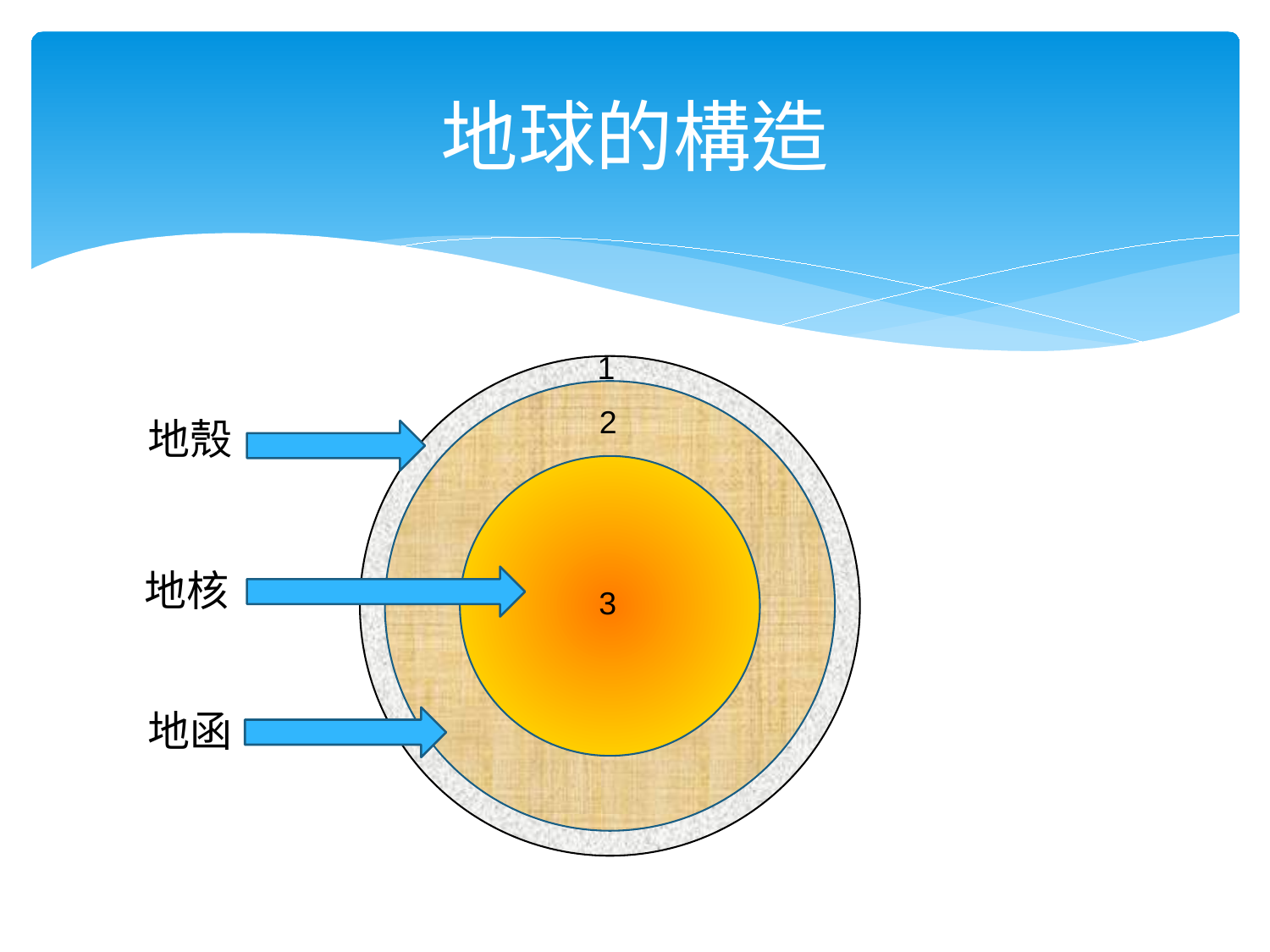

# 地球的構造
1

2
地殼

地核

3
地函